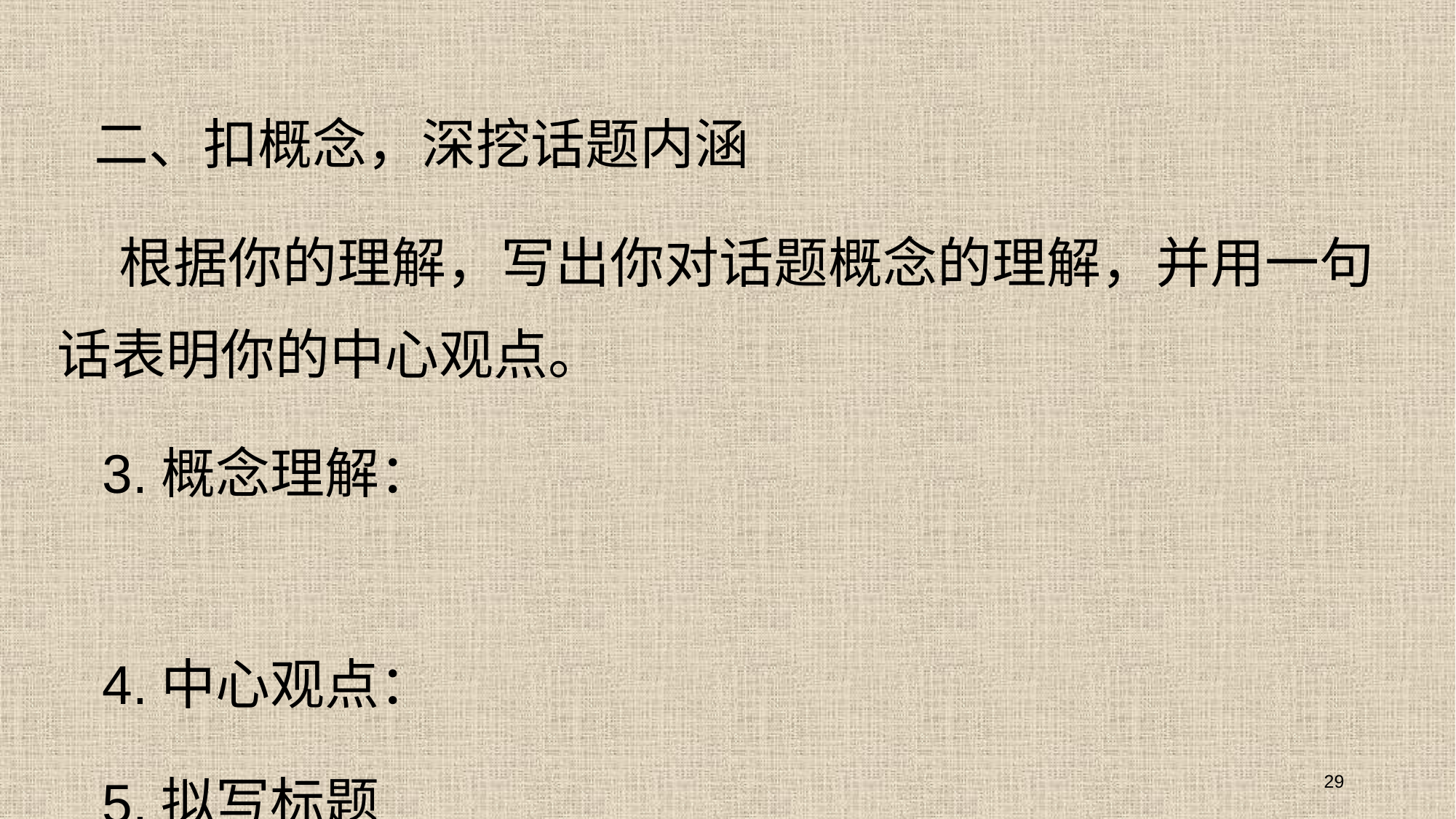

二、扣概念，深挖话题内涵
    根据你的理解，写出你对话题概念的理解，并用一句话表明你的中心观点。
   3.概念理解：
   4.中心观点：
   5.拟写标题
29